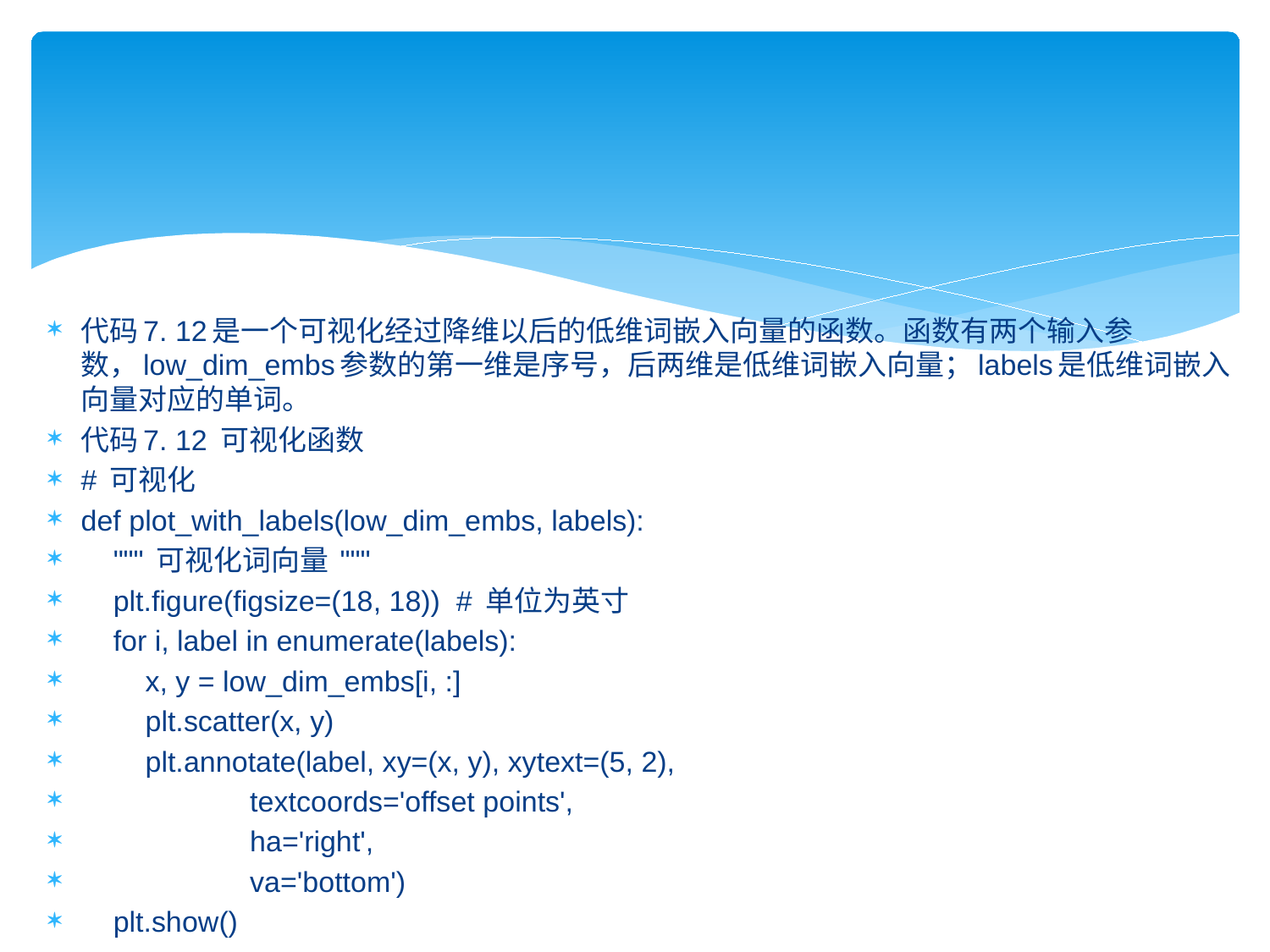

代码7. 12是一个可视化经过降维以后的低维词嵌入向量的函数。函数有两个输入参数，low_dim_embs参数的第一维是序号，后两维是低维词嵌入向量；labels是低维词嵌入向量对应的单词。
代码7. 12 可视化函数
# 可视化
def plot_with_labels(low_dim_embs, labels):
    """ 可视化词向量 """
    plt.figure(figsize=(18, 18))  # 单位为英寸
    for i, label in enumerate(labels):
        x, y = low_dim_embs[i, :]
        plt.scatter(x, y)
        plt.annotate(label, xy=(x, y), xytext=(5, 2),
                     textcoords='offset points',
                     ha='right',
                     va='bottom')
    plt.show()